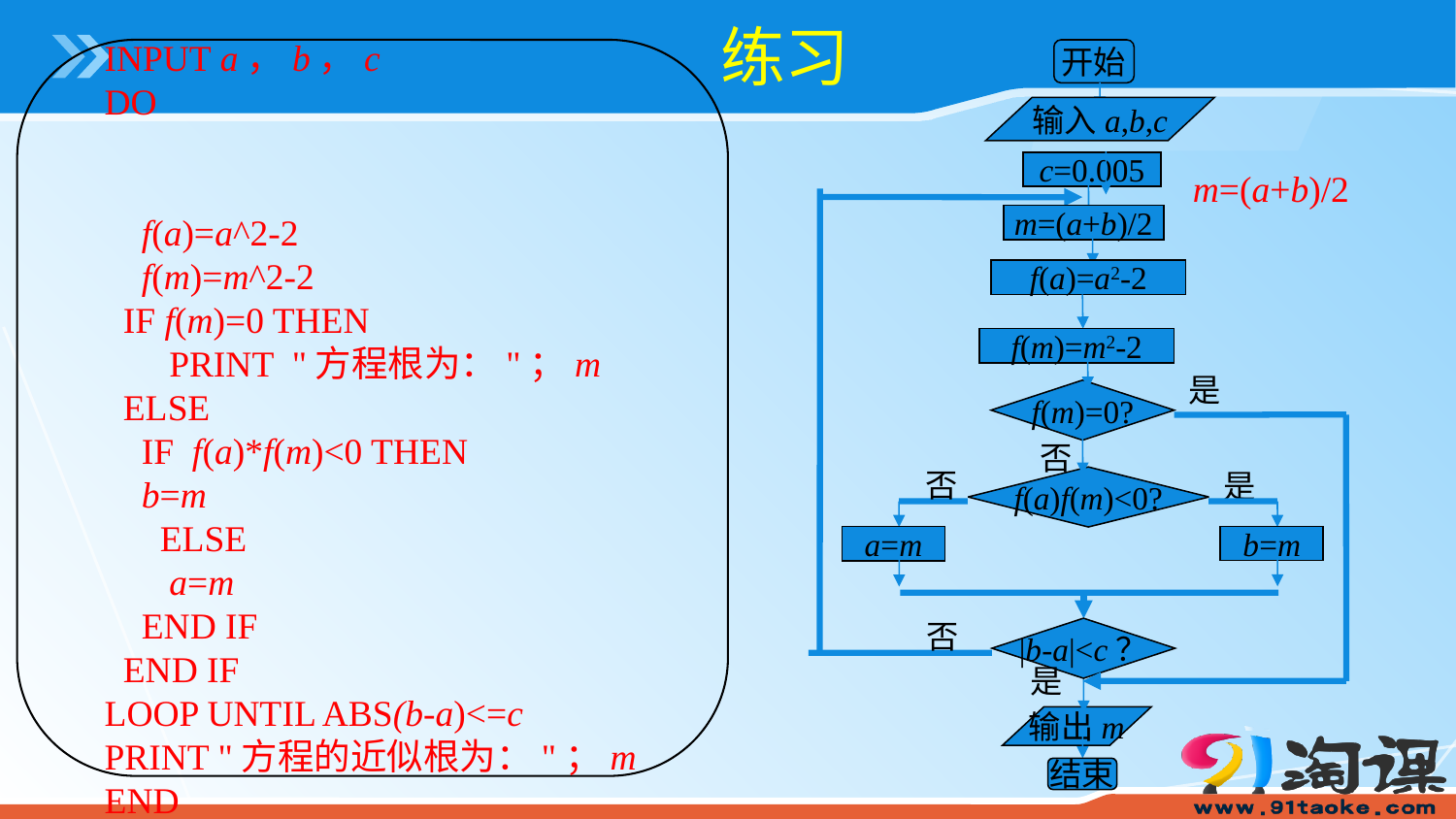

练习
INPUT a，b，c
DO                                                                                                                                                                                                                                                                                                                                                                                                                                m=(a+b)/2
    f(a)=a^2-2
    f(m)=m^2-2
  IF f(m)=0 THEN
       PRINT  "方程根为："；m
  ELSE
    IF  f(a)*f(m)<0 THEN
    b=m
      ELSE
       a=m
    END IF
  END IF
LOOP UNTIL ABS(b-a)<=c
PRINT "方程的近似根为："；m
END

开始

输入a,b,c

c=0.005

否
|b-a|<c？

是

m=(a+b)/2

f(a)=a2-2

f(m)=m2-2

是
f(m)=0?

否

否
是
f(a)f(m)<0?

b=m

a=m

输出m

结束